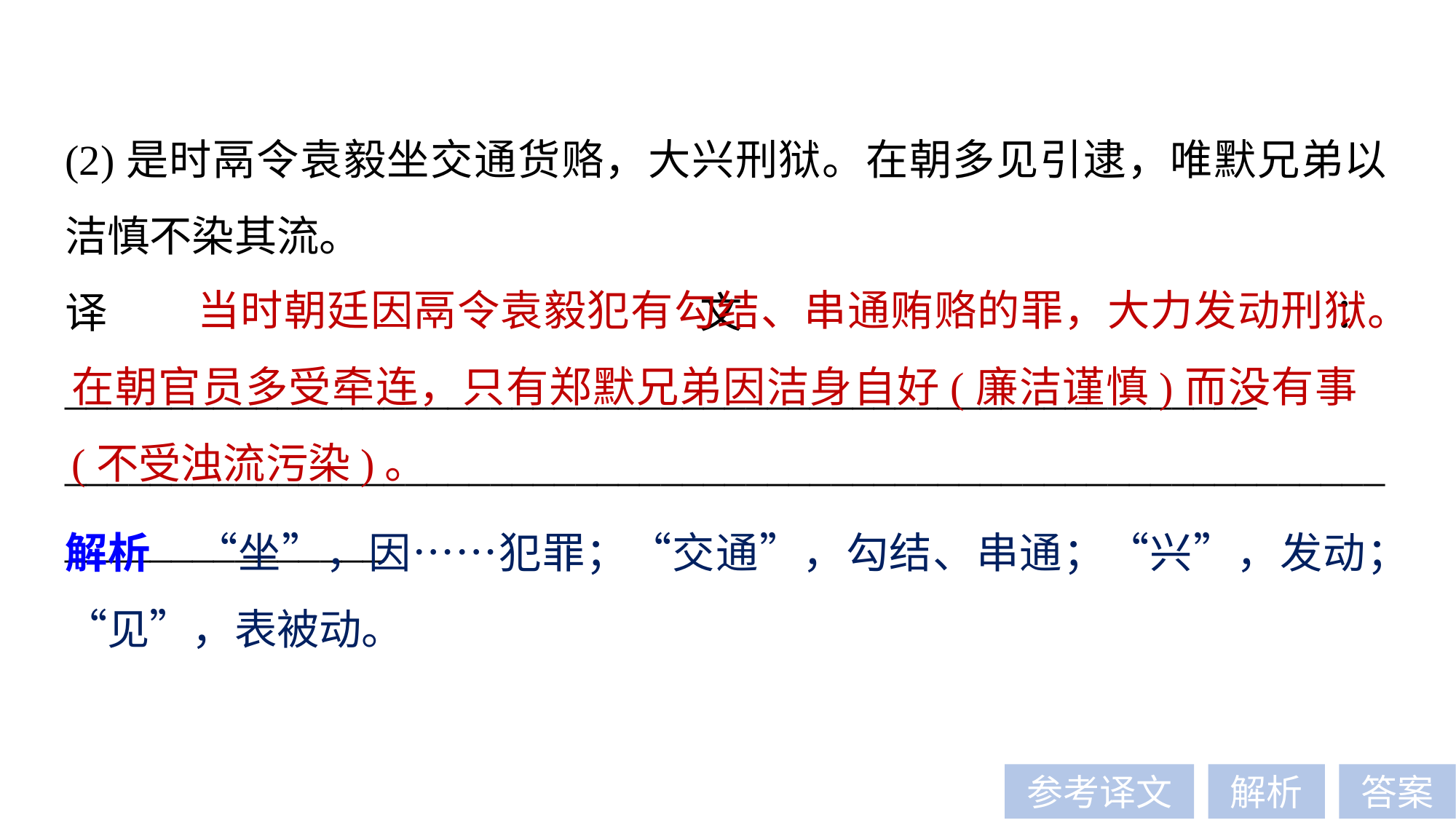

(2)是时鬲令袁毅坐交通货赂，大兴刑狱。在朝多见引逮，唯默兄弟以洁慎不染其流。
译文：________________________________________________________
_____________________________________________________________________________
           当时朝廷因鬲令袁毅犯有勾结、串通贿赂的罪，大力发动刑狱。在朝官员多受牵连，只有郑默兄弟因洁身自好(廉洁谨慎)而没有事(不受浊流污染)。
解析　“坐”，因……犯罪；“交通”，勾结、串通；“兴”，发动；“见”，表被动。
参考译文
解析
答案